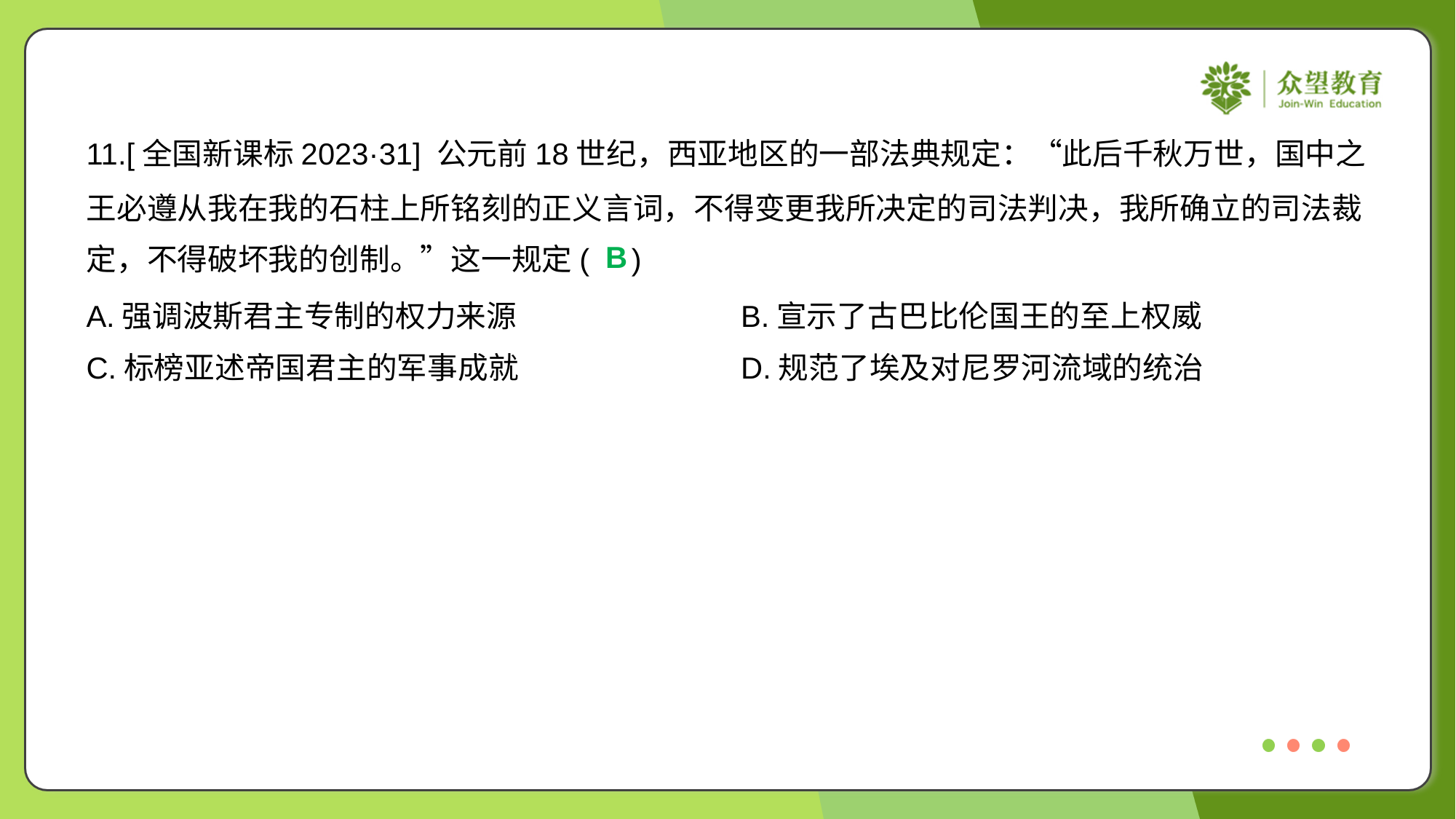

11.[全国新课标2023·31] 公元前18世纪，西亚地区的一部法典规定：“此后千秋万世，国中之
王必遵从我在我的石柱上所铭刻的正义言词，不得变更我所决定的司法判决，我所确立的司法裁
定，不得破坏我的创制。”这一规定(     )
B
A.强调波斯君主专制的权力来源	B.宣示了古巴比伦国王的至上权威
C.标榜亚述帝国君主的军事成就	D.规范了埃及对尼罗河流域的统治